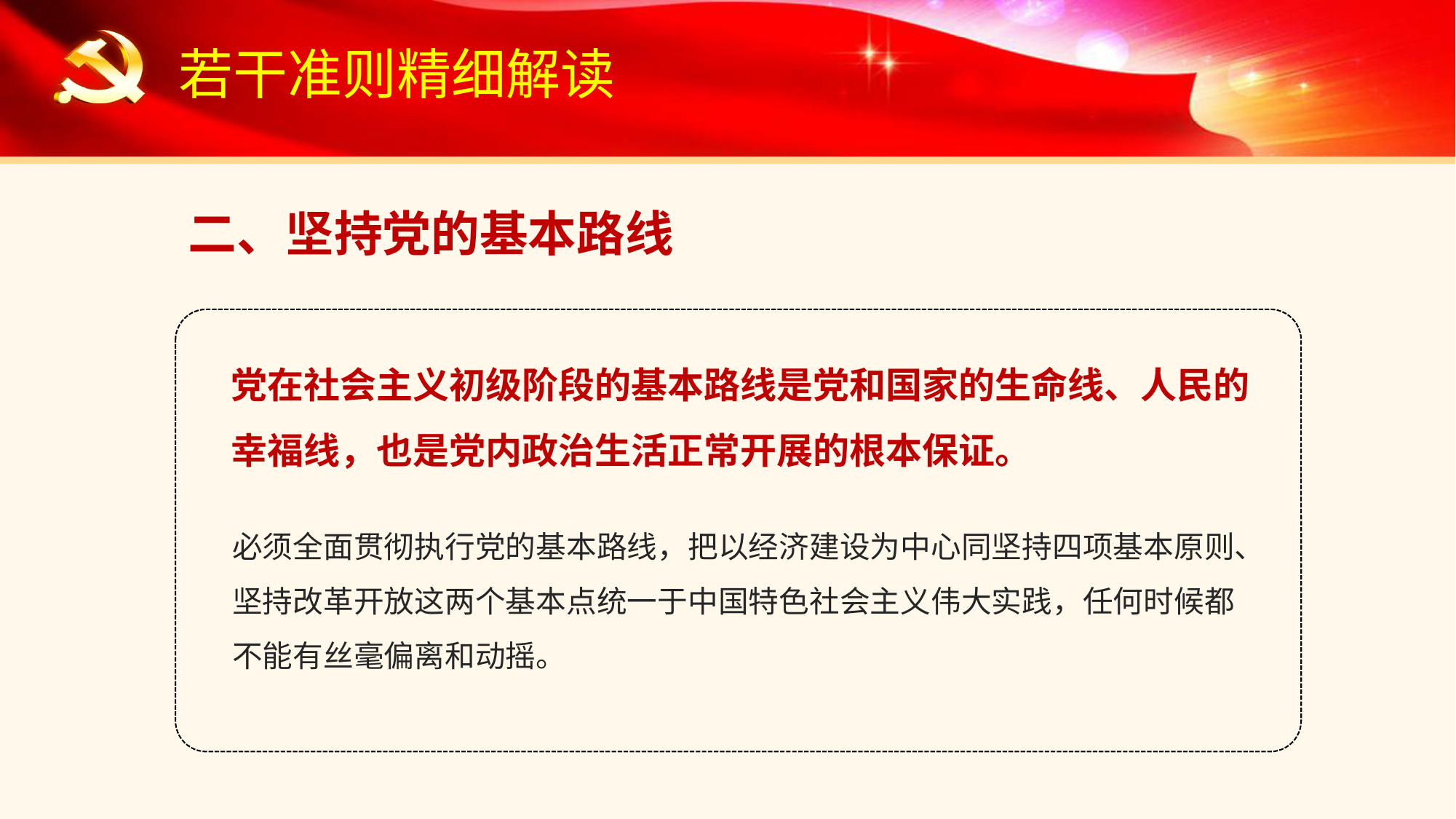

若干准则精细解读
二、坚持党的基本路线

党在社会主义初级阶段的基本路线是党和国家的生命线、人民的幸福线，也是党内政治生活正常开展的根本保证。
必须全面贯彻执行党的基本路线，把以经济建设为中心同坚持四项基本原则、坚持改革开放这两个基本点统一于中国特色社会主义伟大实践，任何时候都不能有丝毫偏离和动摇。